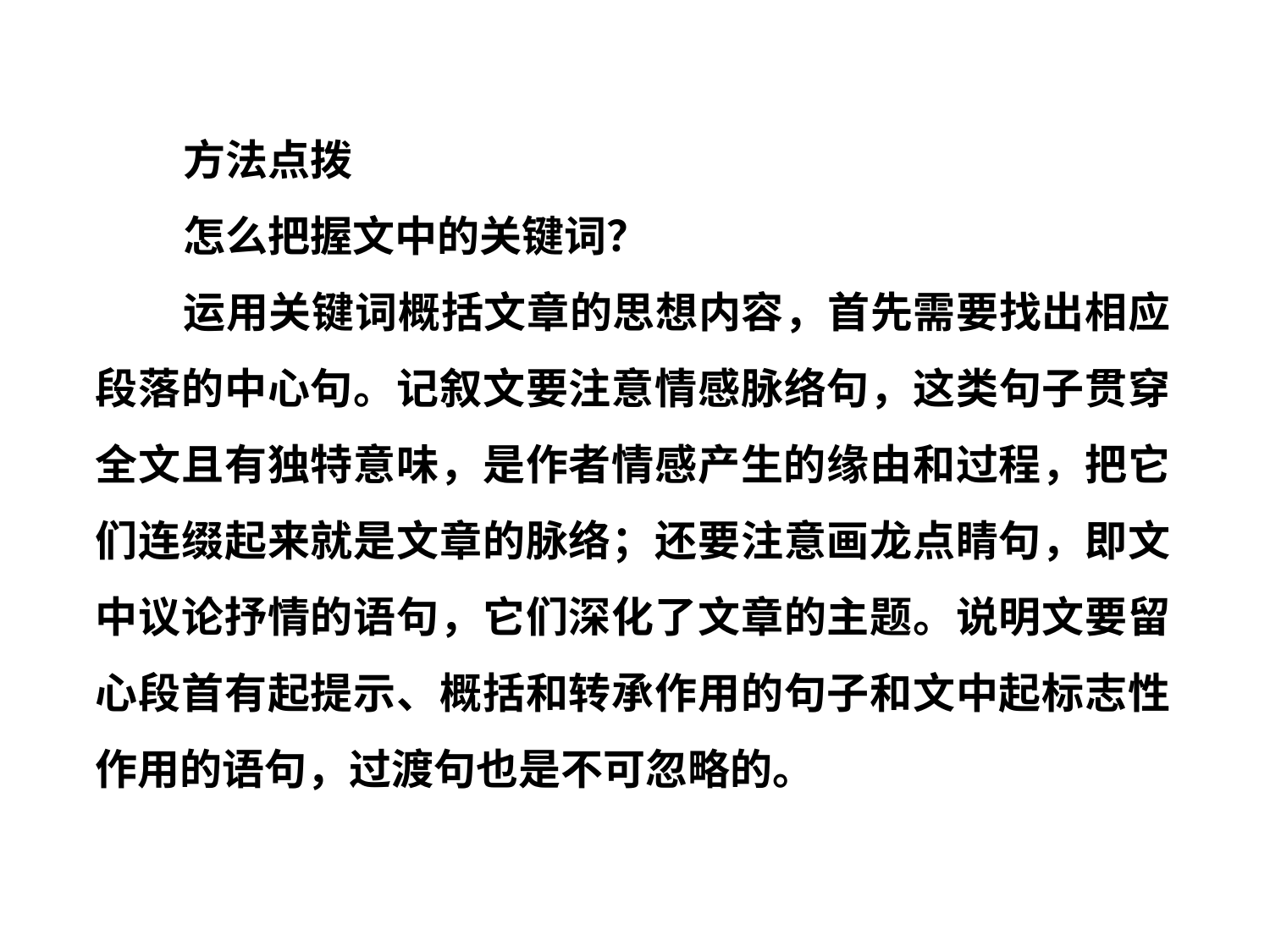

方法点拨
怎么把握文中的关键词？
运用关键词概括文章的思想内容，首先需要找出相应段落的中心句。记叙文要注意情感脉络句，这类句子贯穿全文且有独特意味，是作者情感产生的缘由和过程，把它们连缀起来就是文章的脉络；还要注意画龙点睛句，即文中议论抒情的语句，它们深化了文章的主题。说明文要留心段首有起提示、概括和转承作用的句子和文中起标志性作用的语句，过渡句也是不可忽略的。